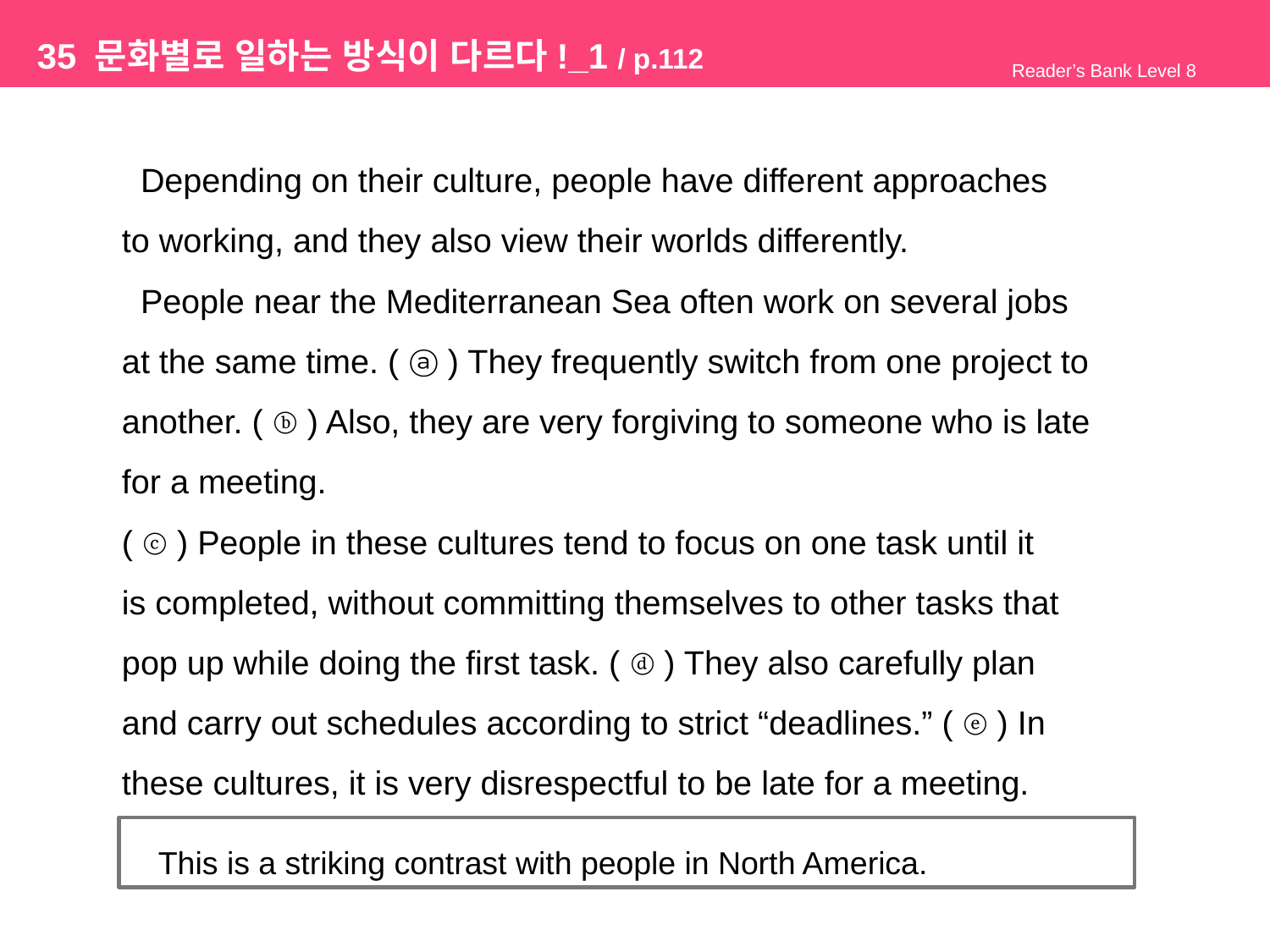

# 35 문화별로 일하는 방식이 다르다!_1 / p.112
Reader’s Bank Level 8

  Depending on their culture, people have different approaches
to working, and they also view their worlds differently.
  People near the Mediterranean Sea often work on several jobs
at the same time. ( ⓐ ) They frequently switch from one project to
another. ( ⓑ ) Also, they are very forgiving to someone who is late
for a meeting.
( ⓒ ) People in these cultures tend to focus on one task until it
is completed, without committing themselves to other tasks that
pop up while doing the first task. ( ⓓ ) They also carefully plan
and carry out schedules according to strict “deadlines.” ( ⓔ ) In
these cultures, it is very disrespectful to be late for a meeting.
   This is a striking contrast with people in North America.